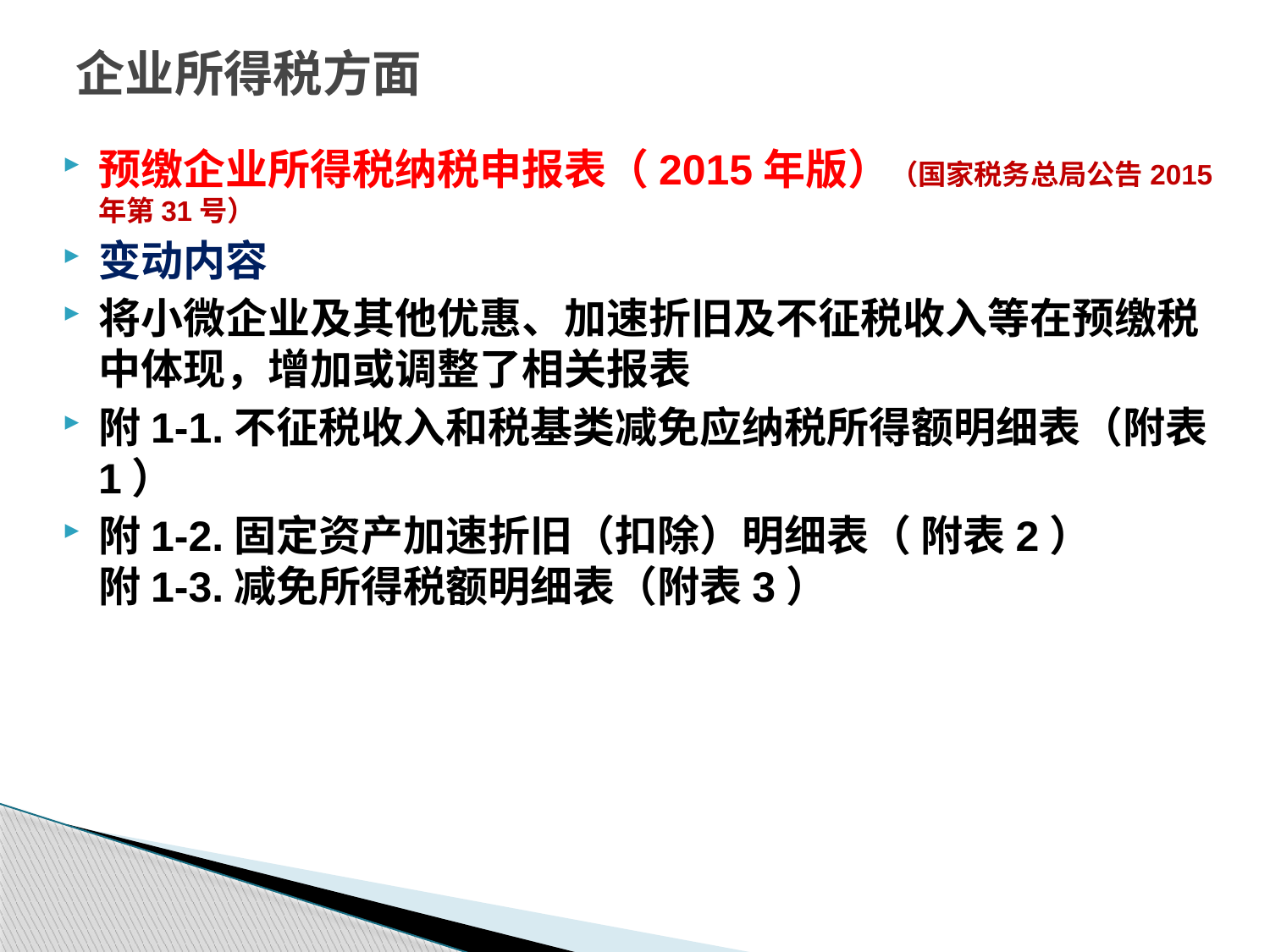

# 企业所得税方面
预缴企业所得税纳税申报表（2015年版）（国家税务总局公告2015年第31号）
变动内容
将小微企业及其他优惠、加速折旧及不征税收入等在预缴税中体现，增加或调整了相关报表
附1-1.不征税收入和税基类减免应纳税所得额明细表（附表1）
附1-2.固定资产加速折旧（扣除）明细表（ 附表2）
附1-3.减免所得税额明细表（附表3）